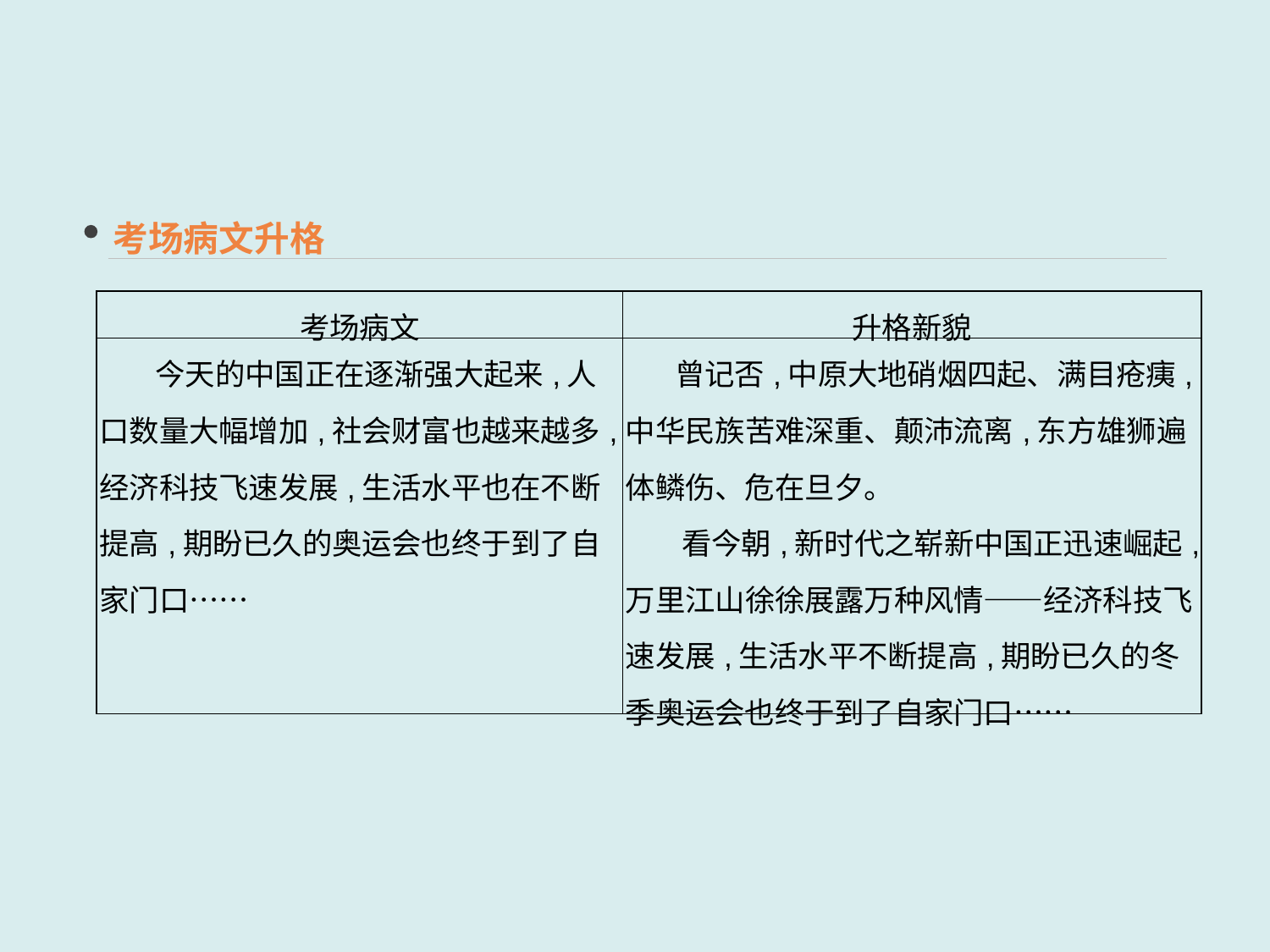

考场病文升格

| 考场病文 | 升格新貌 |
| --- | --- |
| 今天的中国正在逐渐强大起来,人口数量大幅增加,社会财富也越来越多,经济科技飞速发展,生活水平也在不断提高,期盼已久的奥运会也终于到了自家门口…… | 曾记否,中原大地硝烟四起、满目疮痍,中华民族苦难深重、颠沛流离,东方雄狮遍体鳞伤、危在旦夕。 看今朝,新时代之崭新中国正迅速崛起,万里江山徐徐展露万种风情——经济科技飞速发展,生活水平不断提高,期盼已久的冬季奥运会也终于到了自家门口…… |